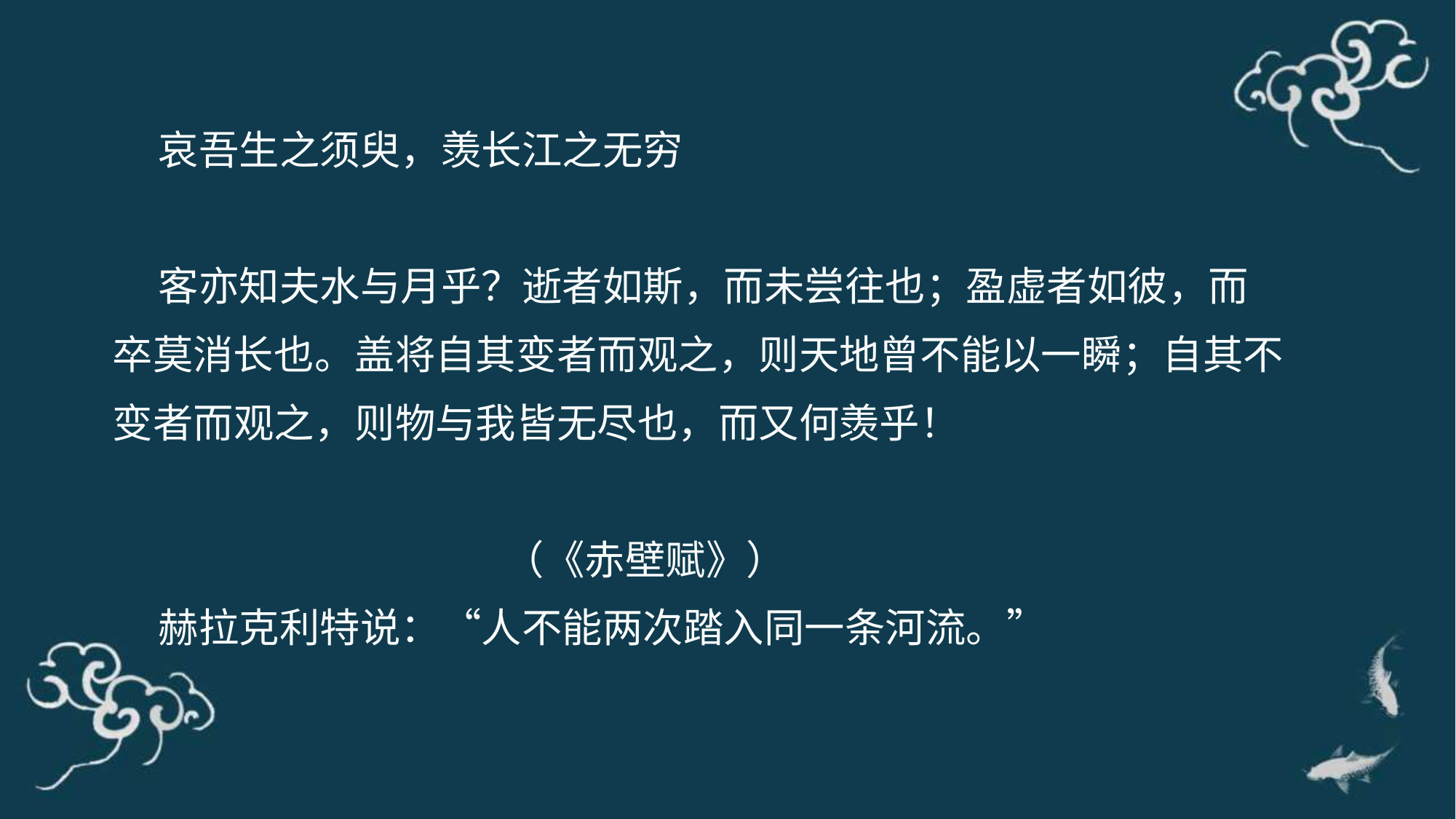

哀吾生之须臾，羡长江之无穷

    客亦知夫水与月乎？逝者如斯，而未尝往也；盈虚者如彼，而卒莫消长也。盖将自其变者而观之，则天地曾不能以一瞬；自其不变者而观之，则物与我皆无尽也，而又何羡乎！
                                          （《赤壁赋》）
    赫拉克利特说：“人不能两次踏入同一条河流。”